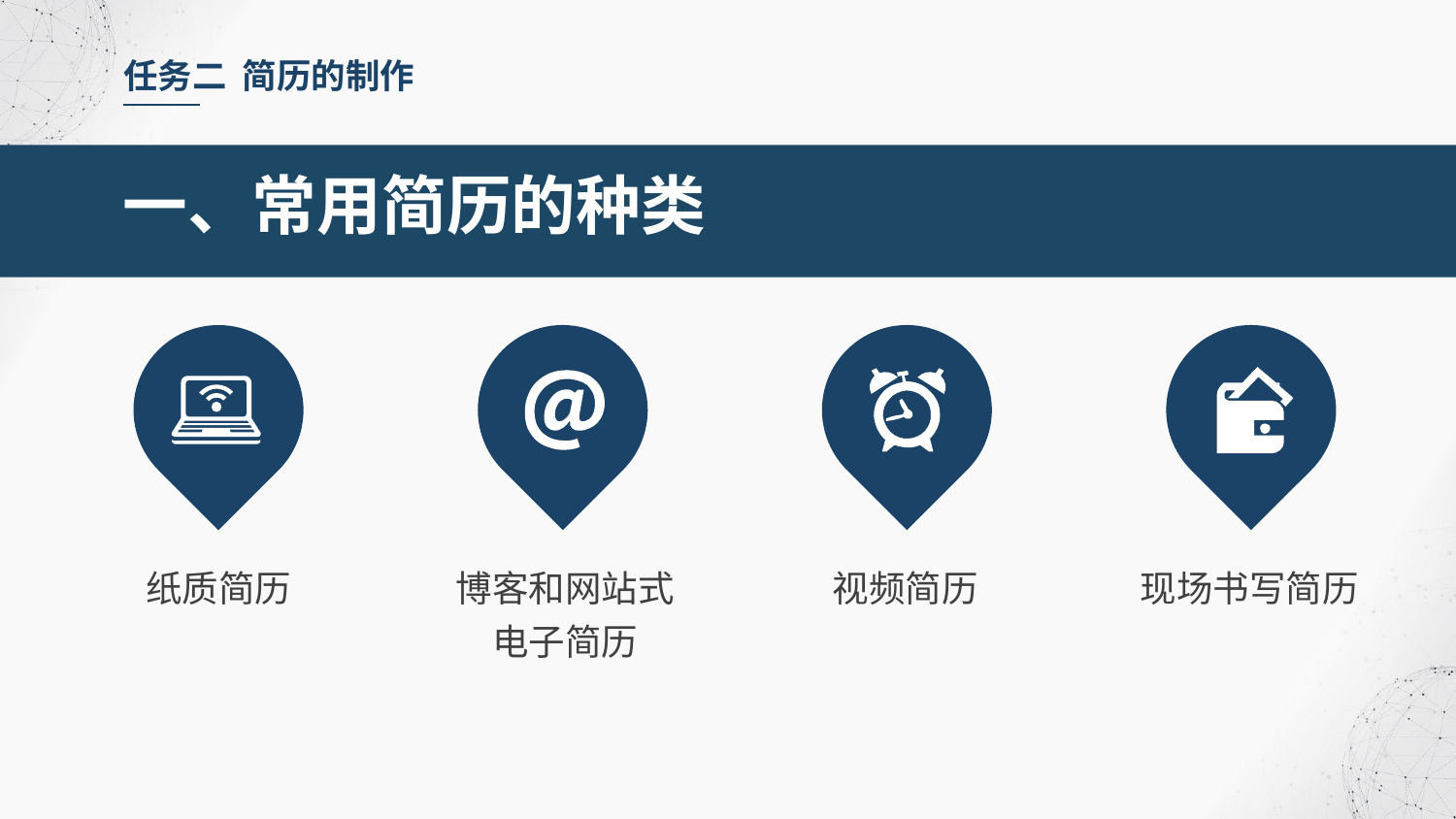

任务二  简历的制作

一、常用简历的种类

纸质简历
博客和网站式
电子简历
视频简历
现场书写简历